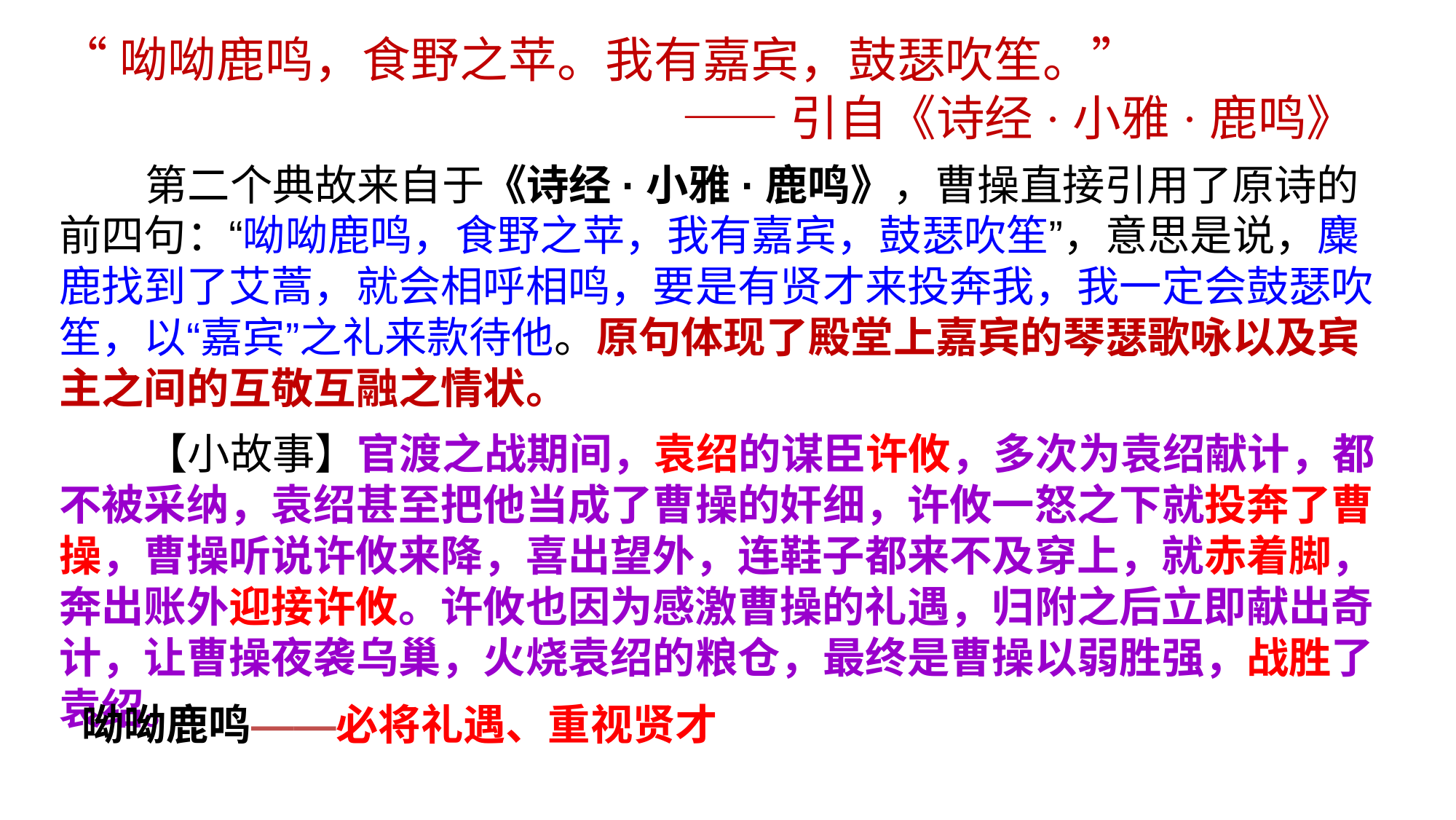

“呦呦鹿鸣，食野之苹。我有嘉宾，鼓瑟吹笙。”
                                                         ——引自《诗经·小雅·鹿鸣》
第二个典故来自于《诗经·小雅·鹿鸣》，曹操直接引用了原诗的前四句：“呦呦鹿鸣，食野之苹，我有嘉宾，鼓瑟吹笙”，意思是说，麋鹿找到了艾蒿，就会相呼相鸣，要是有贤才来投奔我，我一定会鼓瑟吹笙，以“嘉宾”之礼来款待他。原句体现了殿堂上嘉宾的琴瑟歌咏以及宾主之间的互敬互融之情状。

【小故事】官渡之战期间，袁绍的谋臣许攸，多次为袁绍献计，都不被采纳，袁绍甚至把他当成了曹操的奸细，许攸一怒之下就投奔了曹操，曹操听说许攸来降，喜出望外，连鞋子都来不及穿上，就赤着脚，奔出账外迎接许攸。许攸也因为感激曹操的礼遇，归附之后立即献出奇计，让曹操夜袭乌巢，火烧袁绍的粮仓，最终是曹操以弱胜强，战胜了袁绍。
呦呦鹿鸣——必将礼遇、重视贤才